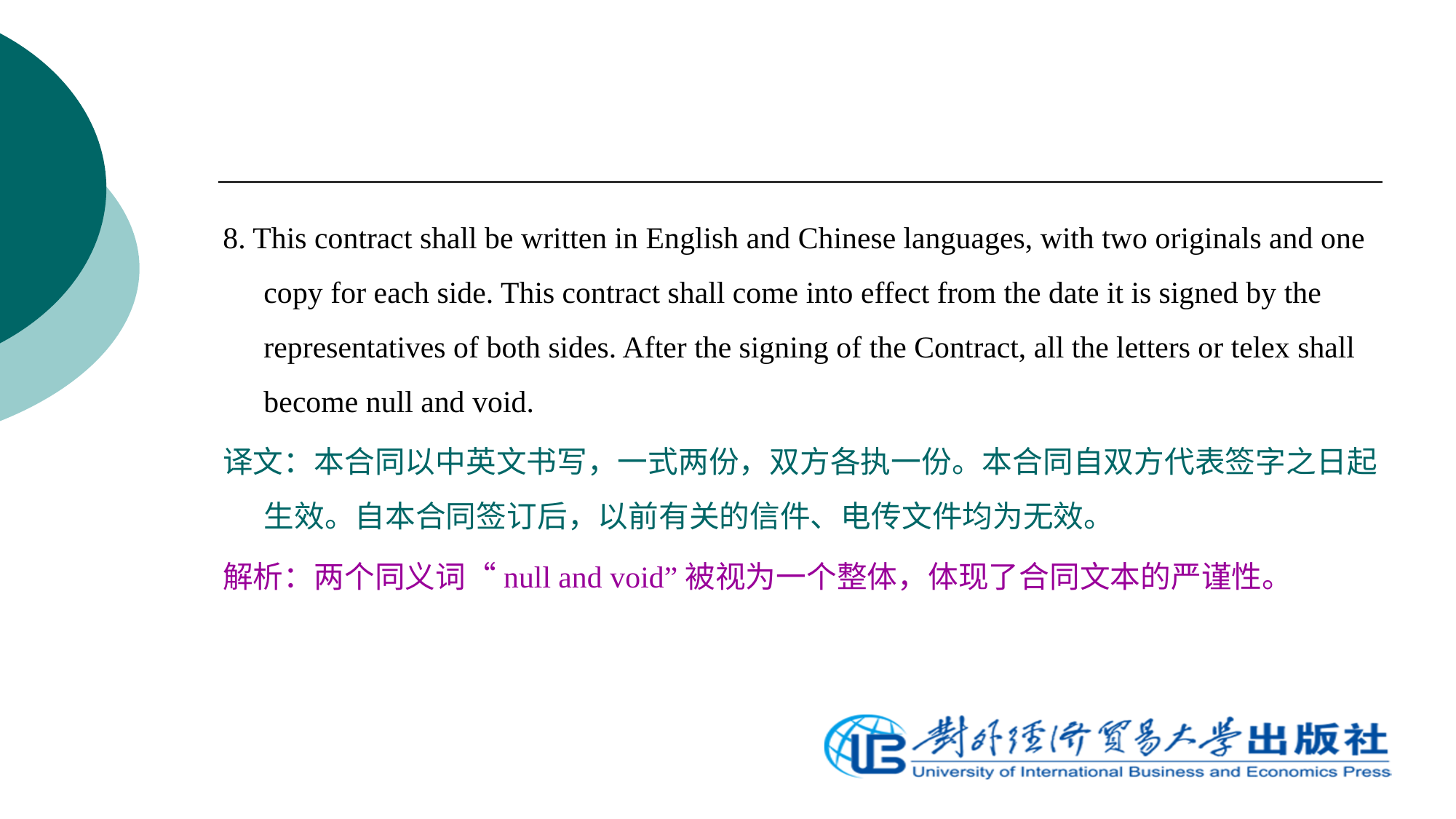

8. This contract shall be written in English and Chinese languages, with two originals and one copy for each side. This contract shall come into effect from the date it is signed by the representatives of both sides. After the signing of the Contract, all the letters or telex shall become null and void.
译文：本合同以中英文书写，一式两份，双方各执一份。本合同自双方代表签字之日起生效。自本合同签订后，以前有关的信件、电传文件均为无效。
解析：两个同义词“null and void”被视为一个整体，体现了合同文本的严谨性。